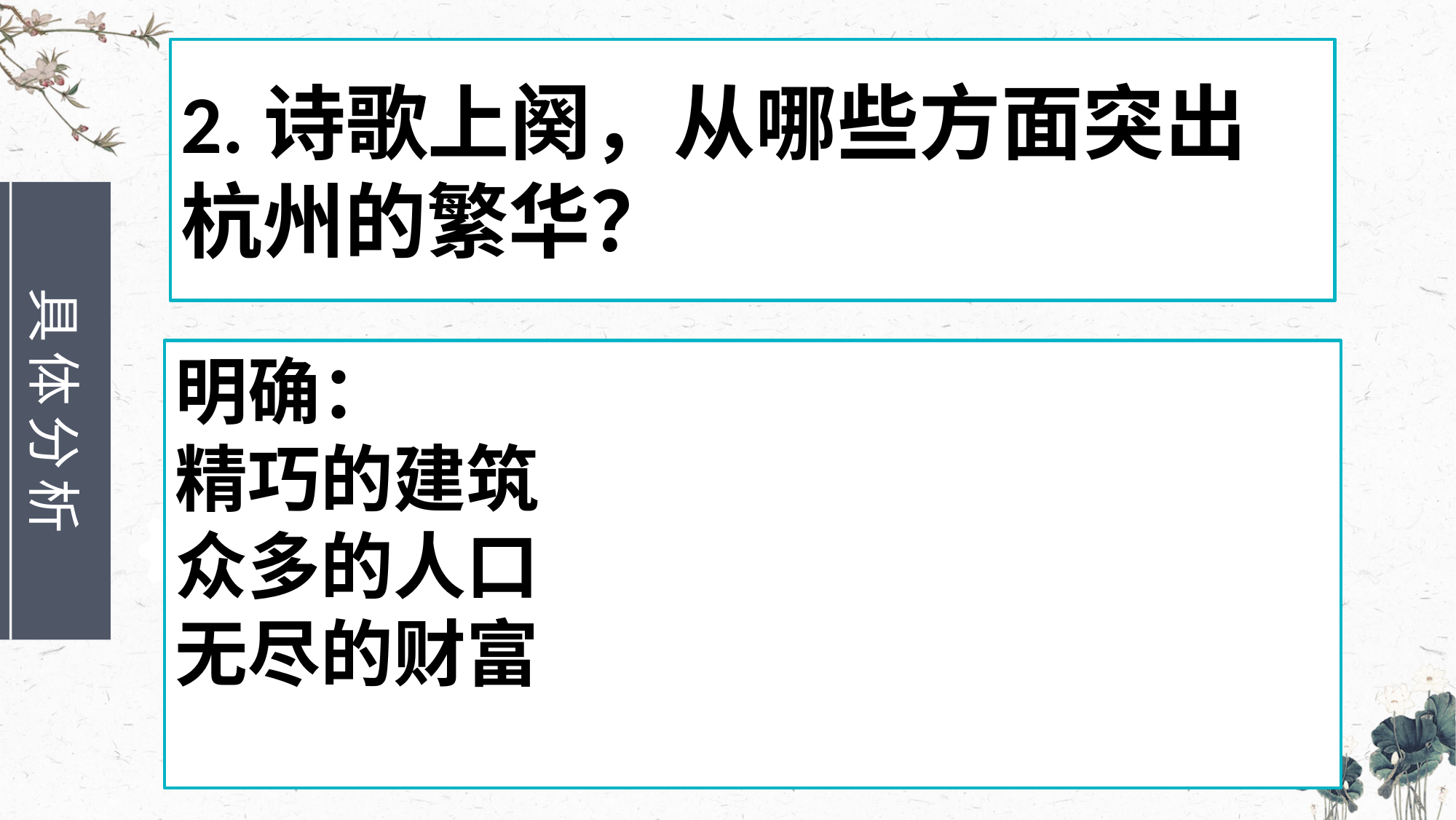

2.诗歌上阕，从哪些方面突出杭州的繁华？

具体分析

明确：
精巧的建筑
众多的人口
无尽的财富